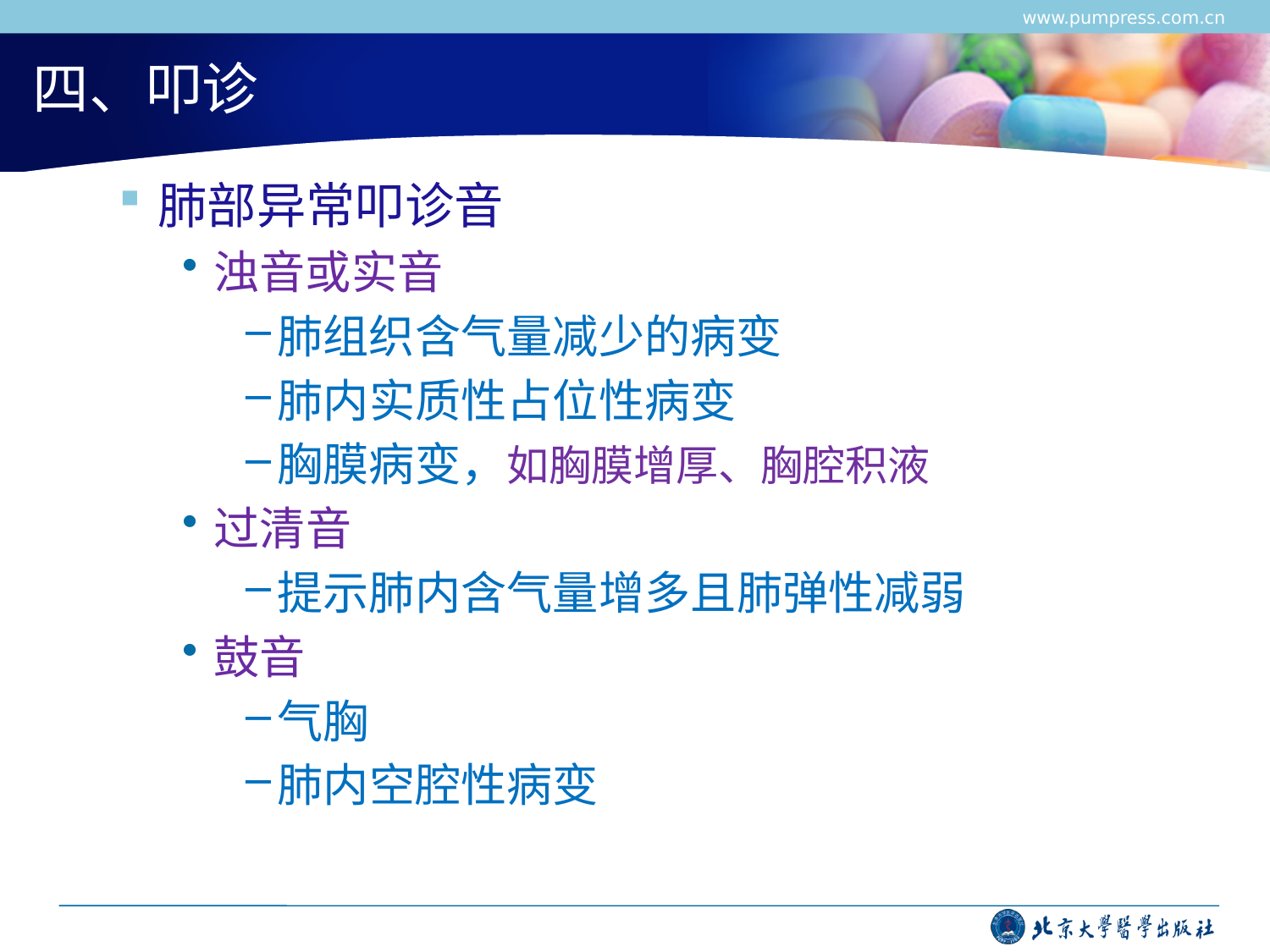

www.pumpress.com.cn
# 四、叩诊
肺部异常叩诊音
浊音或实音
肺组织含气量减少的病变
肺内实质性占位性病变
胸膜病变，如胸膜增厚、胸腔积液
过清音
提示肺内含气量增多且肺弹性减弱
鼓音
气胸
肺内空腔性病变